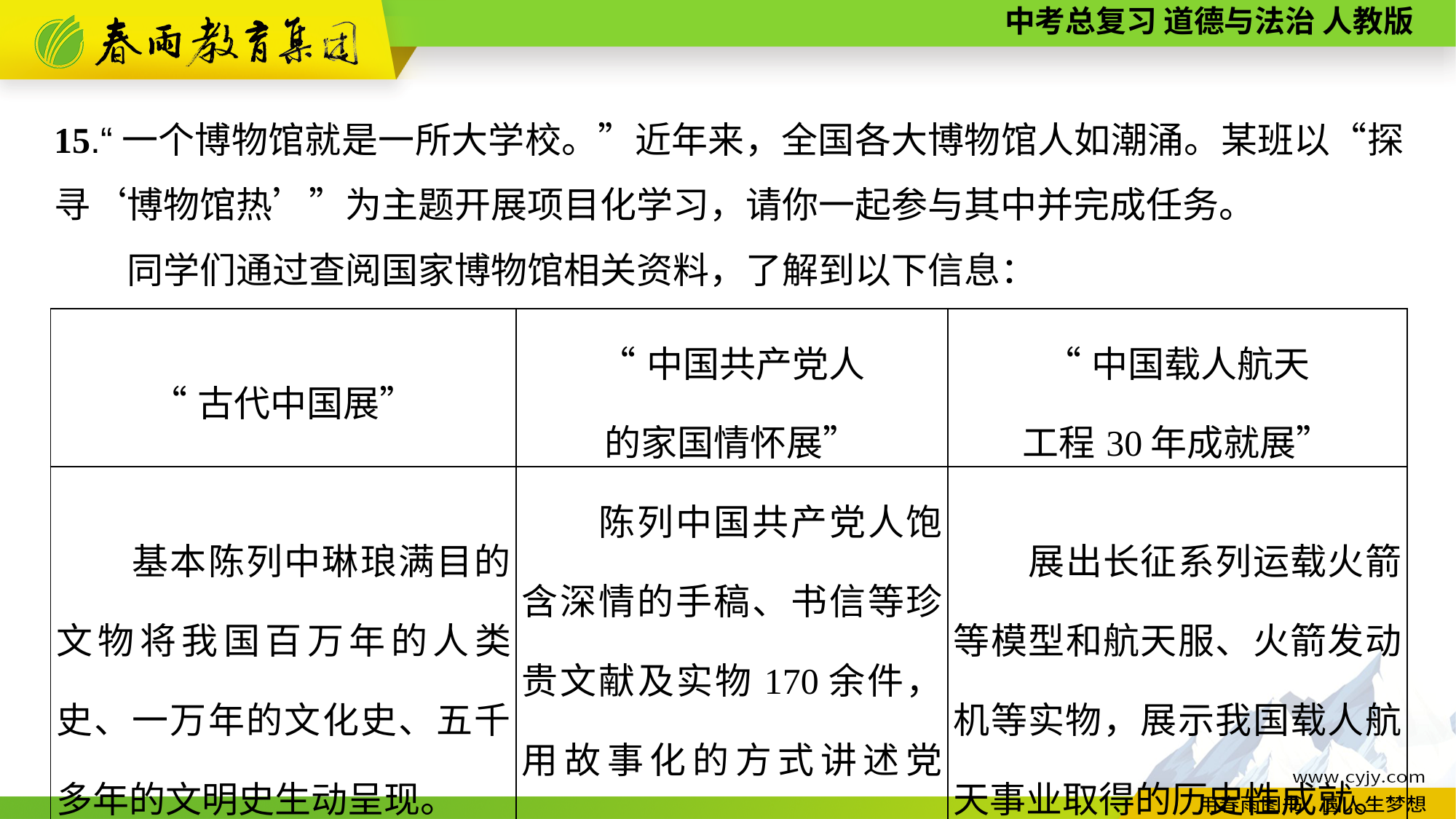

15.“一个博物馆就是一所大学校。”近年来，全国各大博物馆人如潮涌。某班以“探寻‘博物馆热’”为主题开展项目化学习，请你一起参与其中并完成任务。
同学们通过查阅国家博物馆相关资料，了解到以下信息：
| “古代中国展” | “中国共产党人 的家国情怀展” | “中国载人航天 工程30年成就展” |
| --- | --- | --- |
| 基本陈列中琳琅满目的文物将我国百万年的人类史、一万年的文化史、五千多年的文明史生动呈现。 | 陈列中国共产党人饱含深情的手稿、书信等珍贵文献及实物170余件，用故事化的方式讲述党史。 | 展出长征系列运载火箭等模型和航天服、火箭发动机等实物，展示我国载人航天事业取得的历史性成就。 |